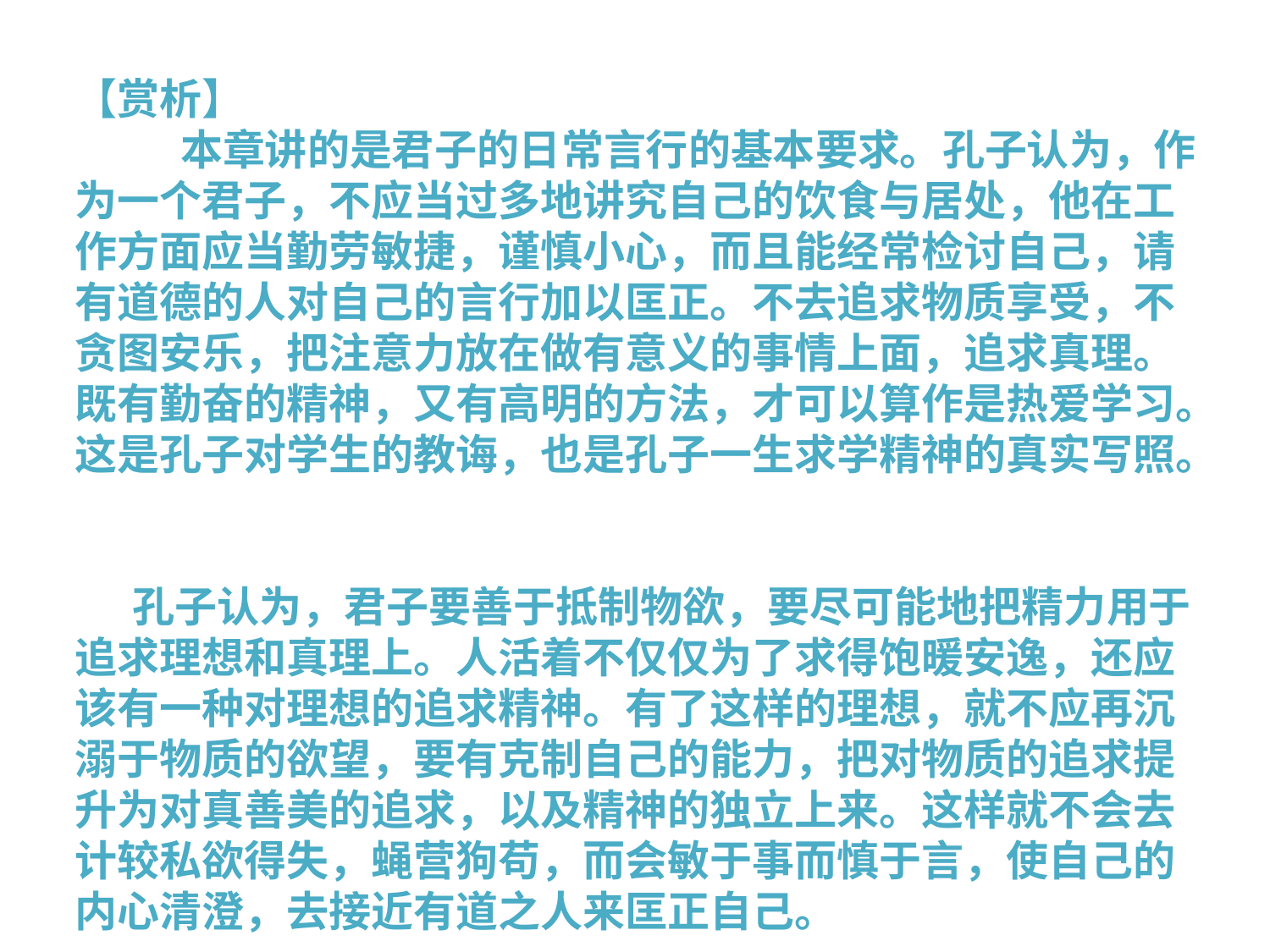

【赏析】
          本章讲的是君子的日常言行的基本要求。孔子认为，作为一个君子，不应当过多地讲究自己的饮食与居处，他在工作方面应当勤劳敏捷，谨慎小心，而且能经常检讨自己，请有道德的人对自己的言行加以匡正。不去追求物质享受，不贪图安乐，把注意力放在做有意义的事情上面，追求真理。既有勤奋的精神，又有高明的方法，才可以算作是热爱学习。这是孔子对学生的教诲，也是孔子一生求学精神的真实写照。

     孔子认为，君子要善于抵制物欲，要尽可能地把精力用于追求理想和真理上。人活着不仅仅为了求得饱暖安逸，还应该有一种对理想的追求精神。有了这样的理想，就不应再沉溺于物质的欲望，要有克制自己的能力，把对物质的追求提升为对真善美的追求，以及精神的独立上来。这样就不会去计较私欲得失，蝇营狗苟，而会敏于事而慎于言，使自己的内心清澄，去接近有道之人来匡正自己。